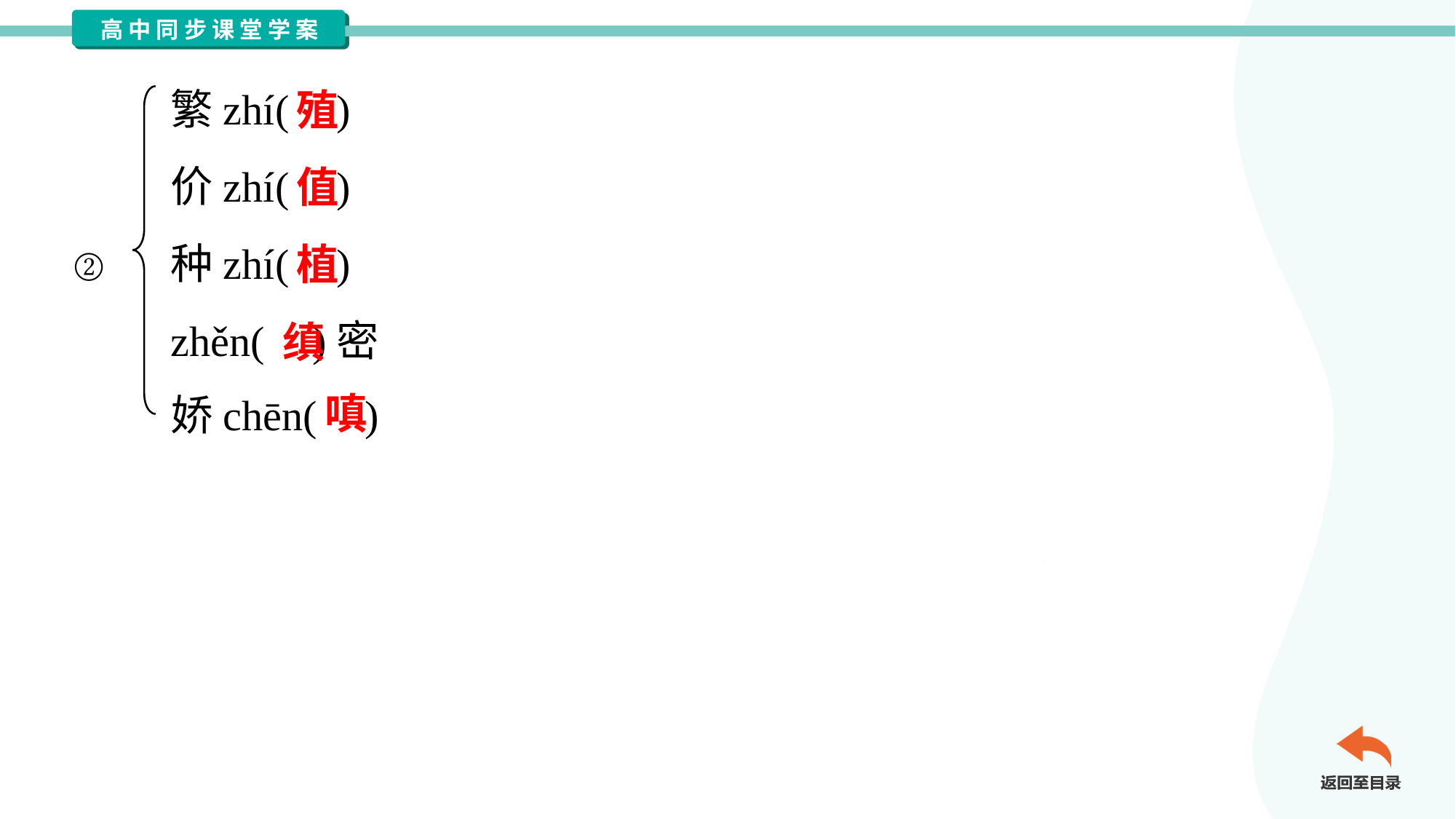

繁zhí(    )
价zhí(    )
种zhí(    )
zhěn(    )密
娇chēn(    )
殖

值
植
②

缜
嗔